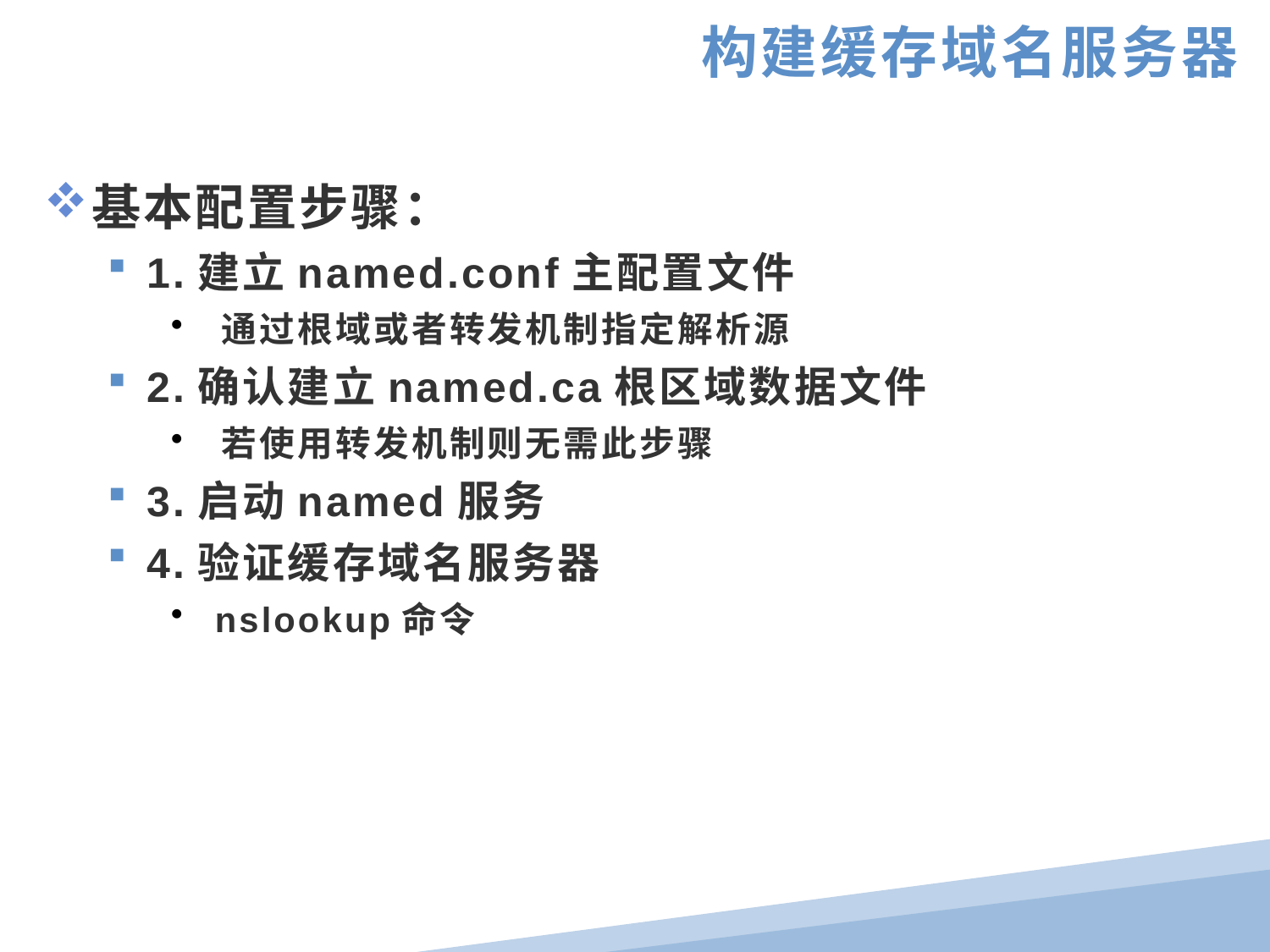

构建缓存域名服务器
基本配置步骤：
1.建立named.conf主配置文件
 通过根域或者转发机制指定解析源
2.确认建立named.ca根区域数据文件
 若使用转发机制则无需此步骤
3.启动named服务
4.验证缓存域名服务器
 nslookup命令